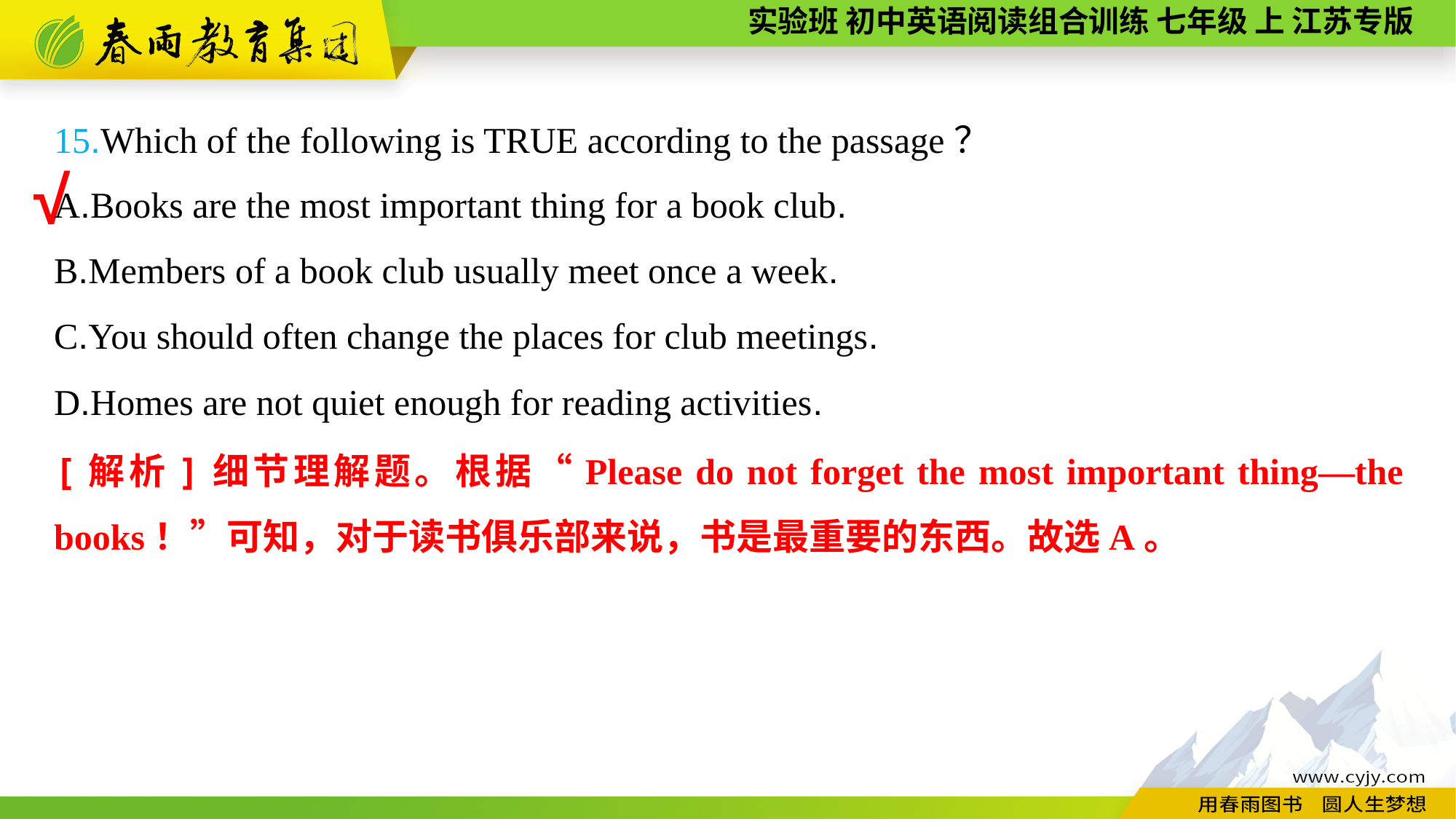

15.Which of the following is TRUE according to the passage？
A.Books are the most important thing for a book club.
B.Members of a book club usually meet once a week.
C.You should often change the places for club meetings.
D.Homes are not quiet enough for reading activities.
√
[解析]细节理解题。根据“Please do not forget the most important thing—the books！”可知，对于读书俱乐部来说，书是最重要的东西。故选A。